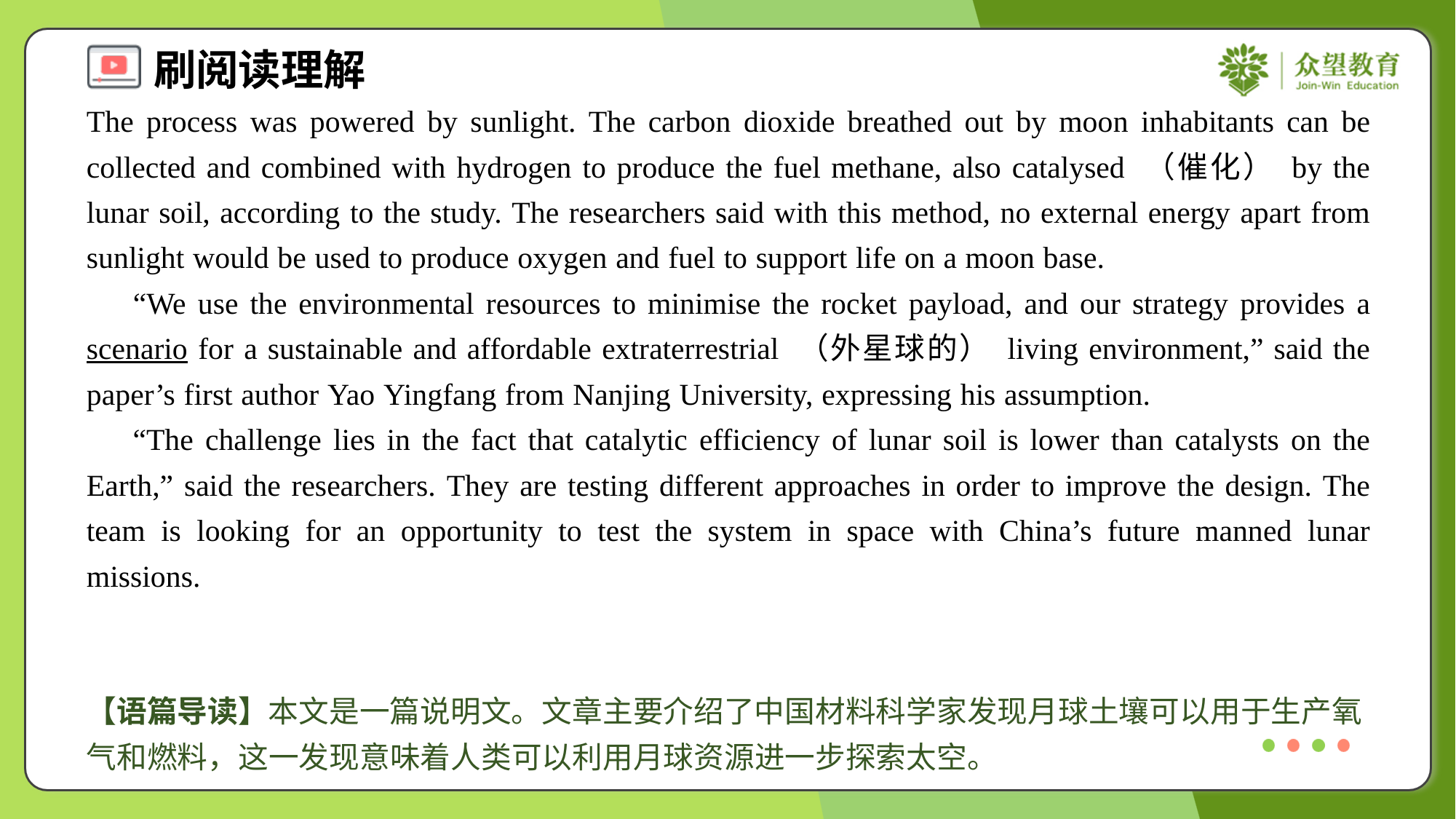

The process was powered by sunlight. The carbon dioxide breathed out by moon inhabitants can be collected and combined with hydrogen to produce the fuel methane, also catalysed （催化） by the lunar soil, according to the study. The researchers said with this method, no external energy apart from sunlight would be used to produce oxygen and fuel to support life on a moon base.
    “We use the environmental resources to minimise the rocket payload, and our strategy provides a scenario for a sustainable and affordable extraterrestrial （外星球的） living environment,” said the paper’s first author Yao Yingfang from Nanjing University, expressing his assumption.
    “The challenge lies in the fact that catalytic efficiency of lunar soil is lower than catalysts on the Earth,” said the researchers. They are testing different approaches in order to improve the design. The team is looking for an opportunity to test the system in space with China’s future manned lunar missions.#1.5
【语篇导读】本文是一篇说明文。文章主要介绍了中国材料科学家发现月球土壤可以用于生产氧气和燃料，这一发现意味着人类可以利用月球资源进一步探索太空。